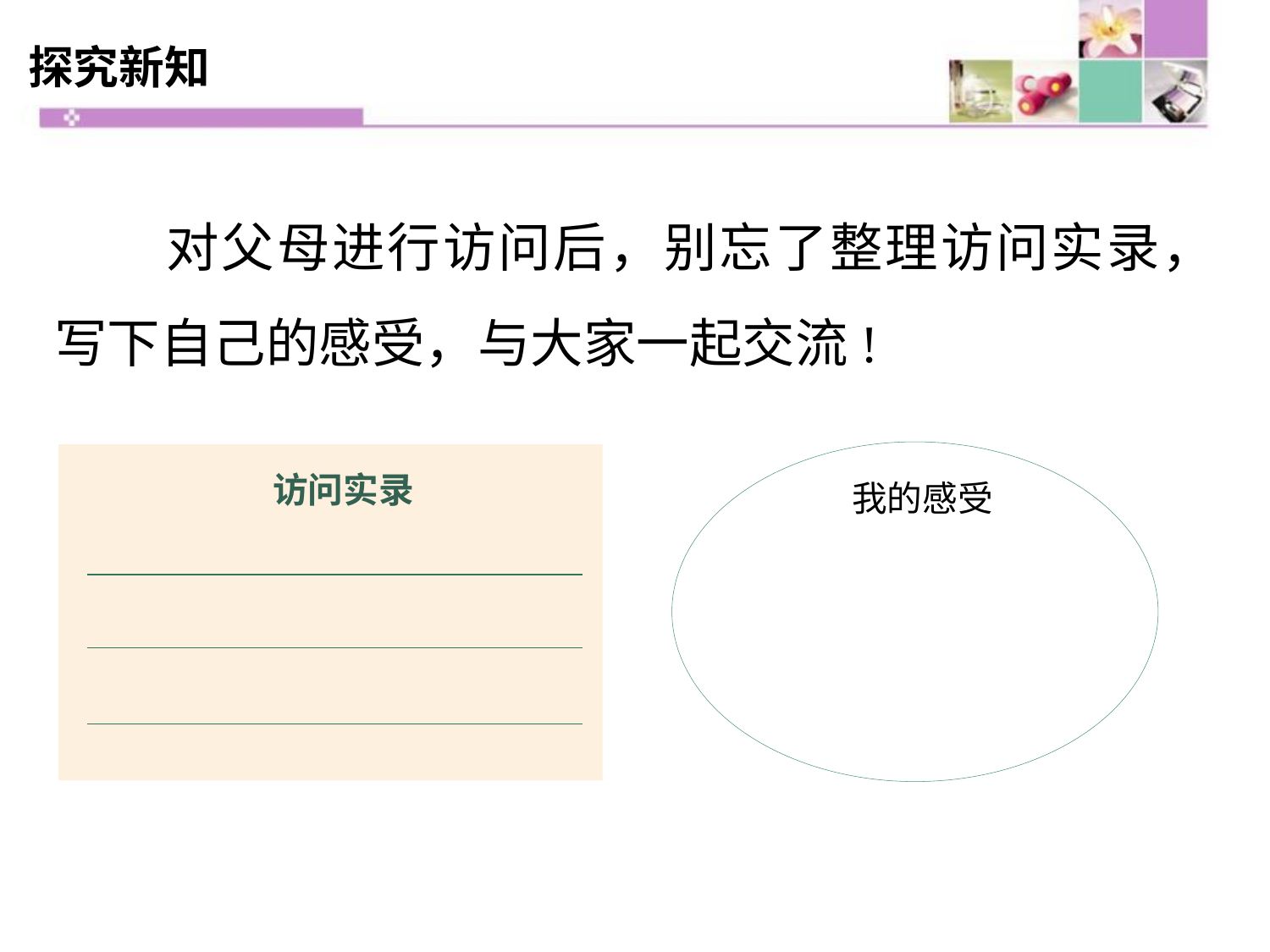

# 探究新知
对父母进行访问后，别忘了整理访问实录，写下自己的感受，与大家一起交流!

访问实录
我的感受